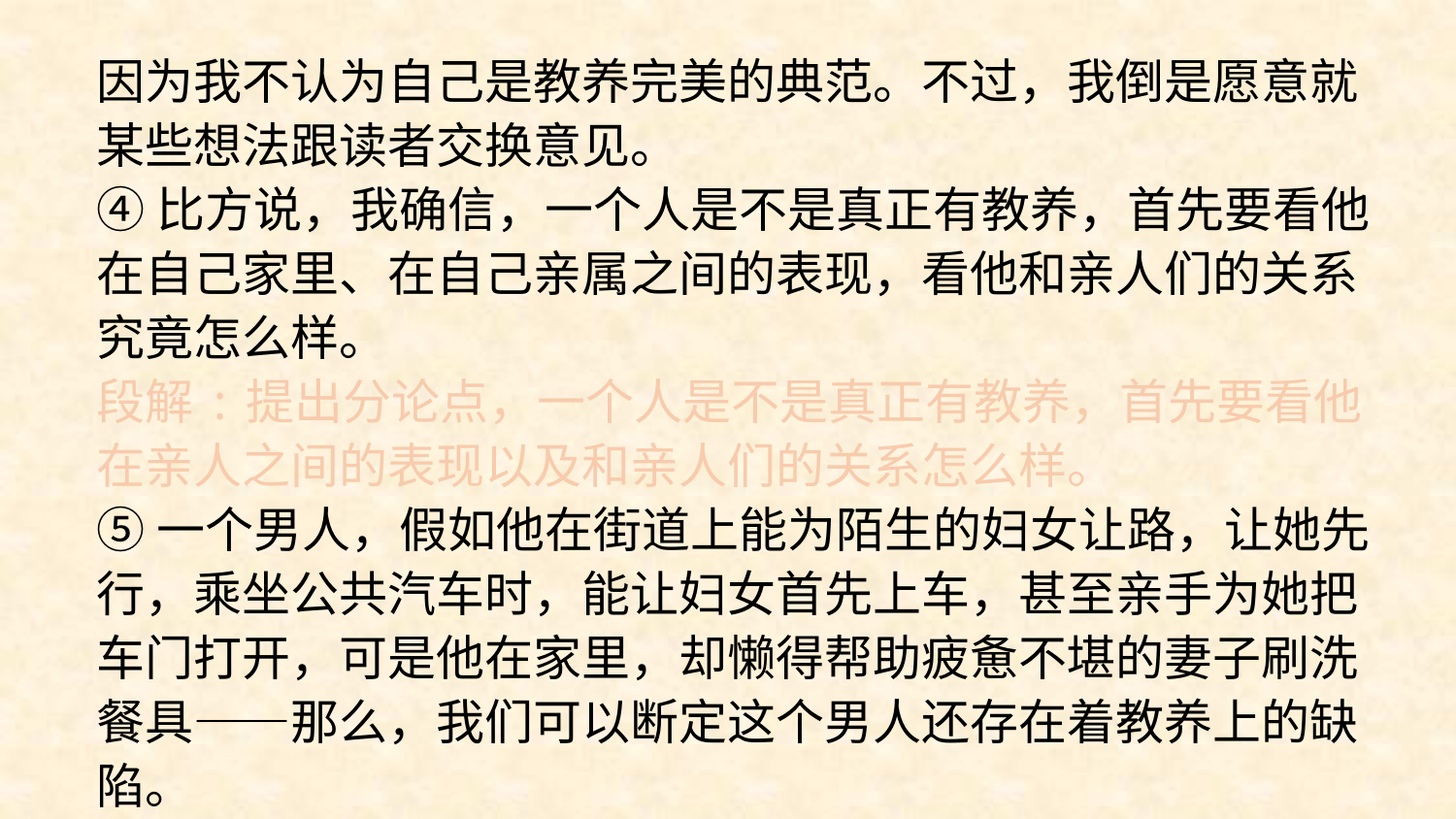

因为我不认为自己是教养完美的典范。不过，我倒是愿意就某些想法跟读者交换意见。
④比方说，我确信，一个人是不是真正有教养，首先要看他在自己家里、在自己亲属之间的表现，看他和亲人们的关系究竟怎么样。
段解:提出分论点，一个人是不是真正有教养，首先要看他在亲人之间的表现以及和亲人们的关系怎么样。
⑤一个男人，假如他在街道上能为陌生的妇女让路，让她先行，乘坐公共汽车时，能让妇女首先上车，甚至亲手为她把车门打开，可是他在家里，却懒得帮助疲惫不堪的妻子刷洗餐具——那么，我们可以断定这个男人还存在着教养上的缺陷。